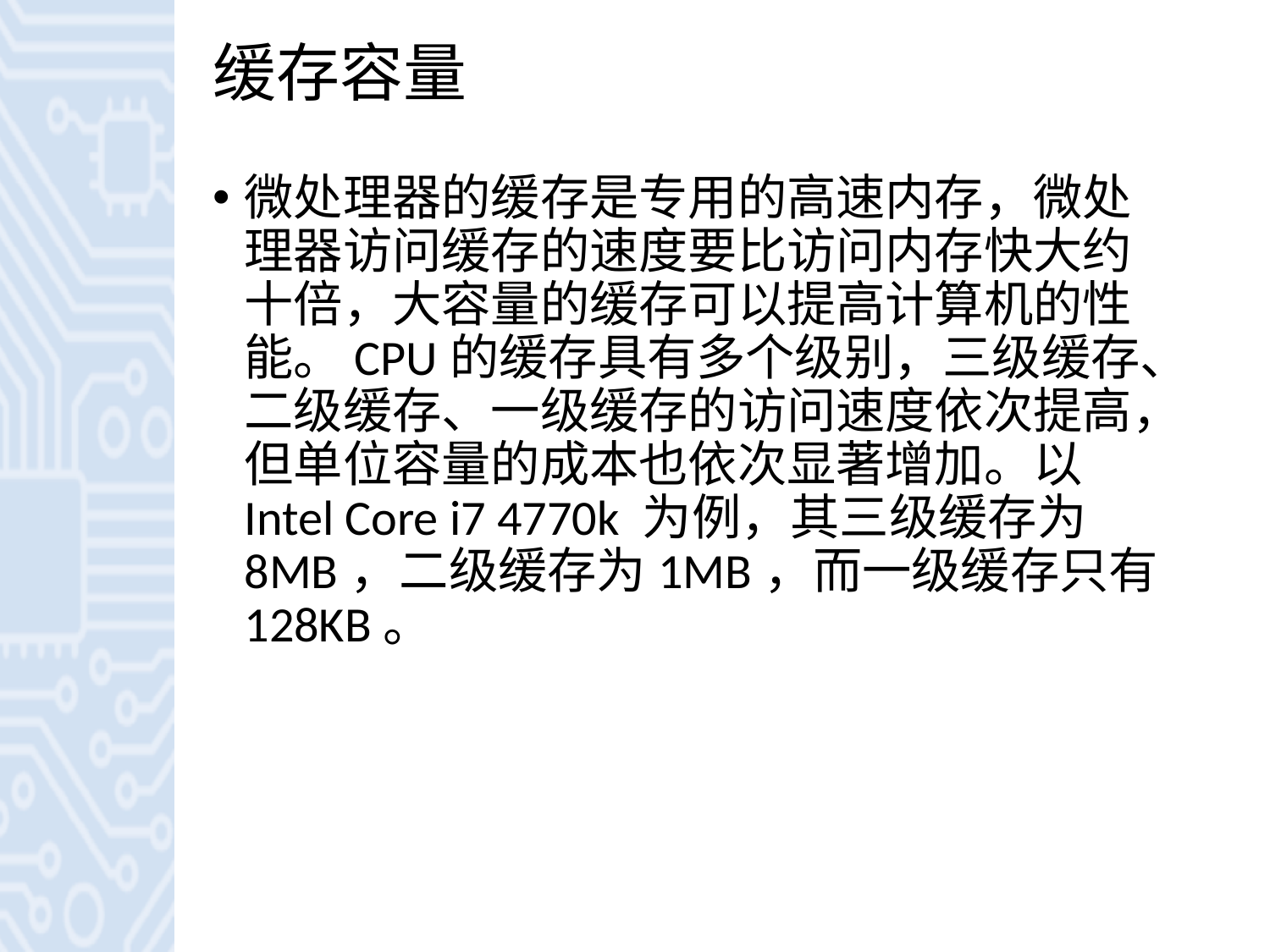

# 缓存容量
微处理器的缓存是专用的高速内存，微处理器访问缓存的速度要比访问内存快大约十倍，大容量的缓存可以提高计算机的性能。CPU的缓存具有多个级别，三级缓存、二级缓存、一级缓存的访问速度依次提高，但单位容量的成本也依次显著增加。以Intel Core i7 4770k 为例，其三级缓存为8MB，二级缓存为1MB，而一级缓存只有128KB。